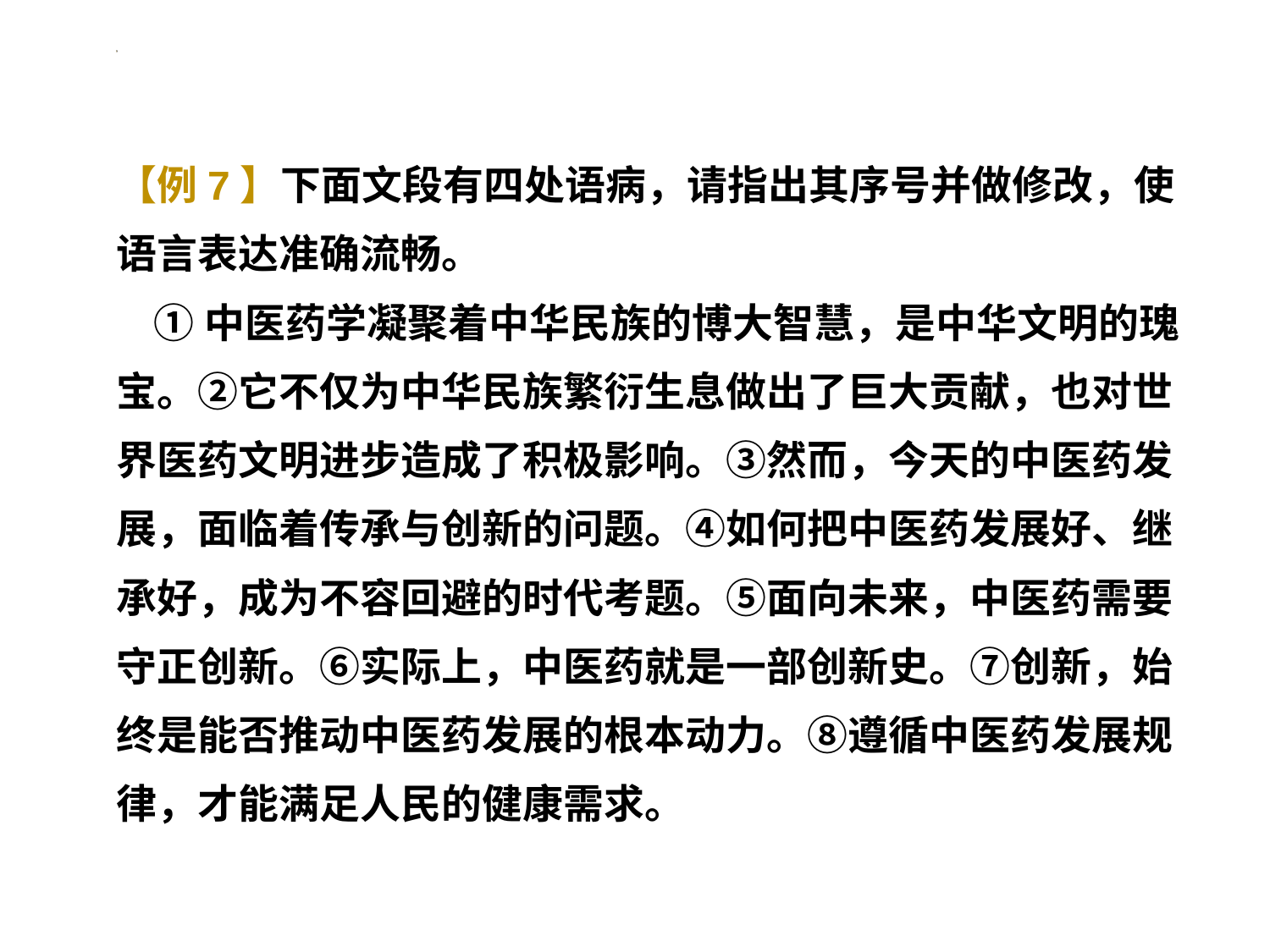

#
【例7】下面文段有四处语病，请指出其序号并做修改，使语言表达准确流畅。
    ①中医药学凝聚着中华民族的博大智慧，是中华文明的瑰宝。②它不仅为中华民族繁衍生息做出了巨大贡献，也对世界医药文明进步造成了积极影响。③然而，今天的中医药发展，面临着传承与创新的问题。④如何把中医药发展好、继承好，成为不容回避的时代考题。⑤面向未来，中医药需要守正创新。⑥实际上，中医药就是一部创新史。⑦创新，始终是能否推动中医药发展的根本动力。⑧遵循中医药发展规律，才能满足人民的健康需求。